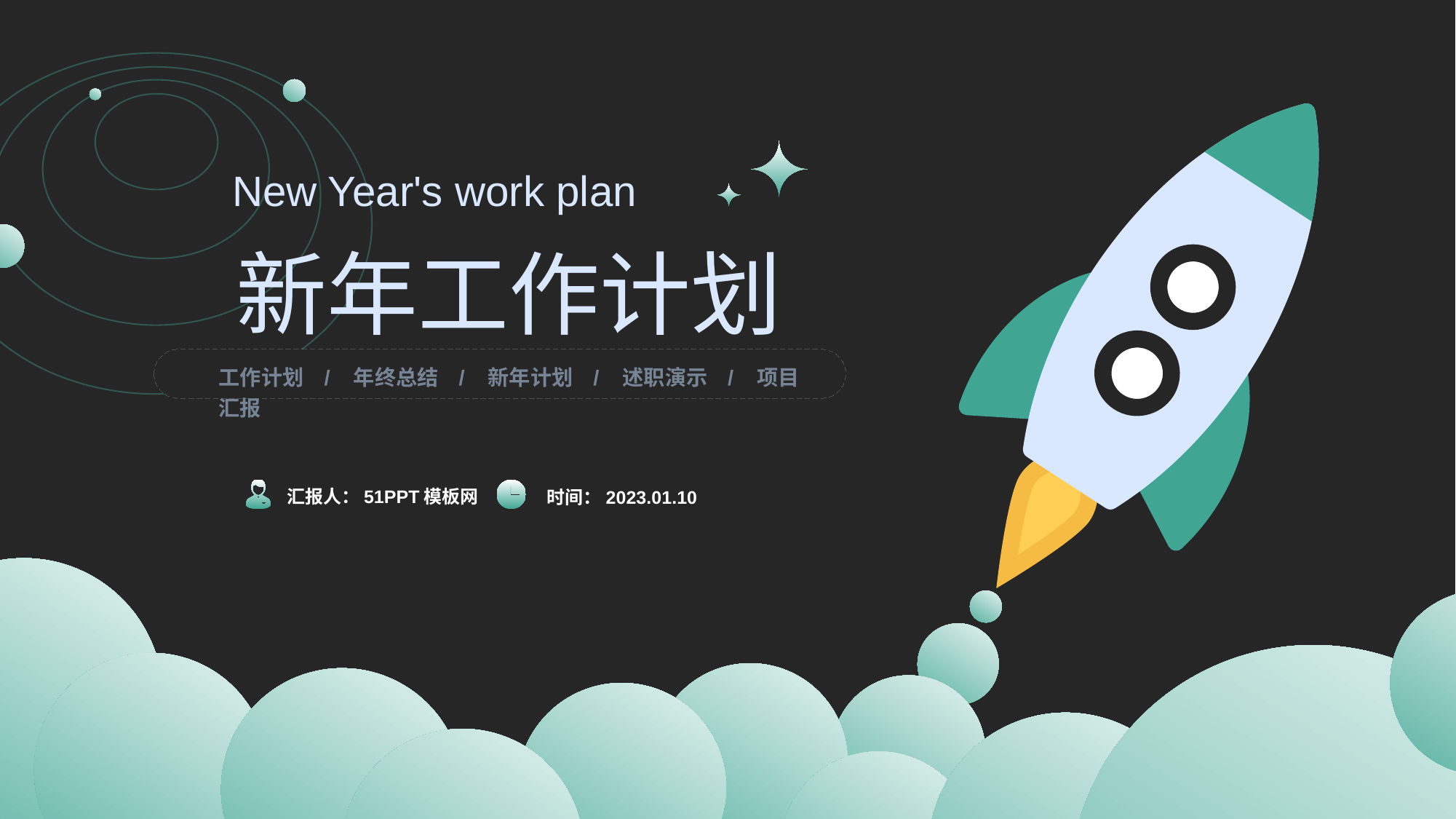

New Year's work plan
新年工作计划

工作计划   /   年终总结   /   新年计划   /   述职演示   /   项目汇报

汇报人：51PPT模板网
时间：2023.01.10